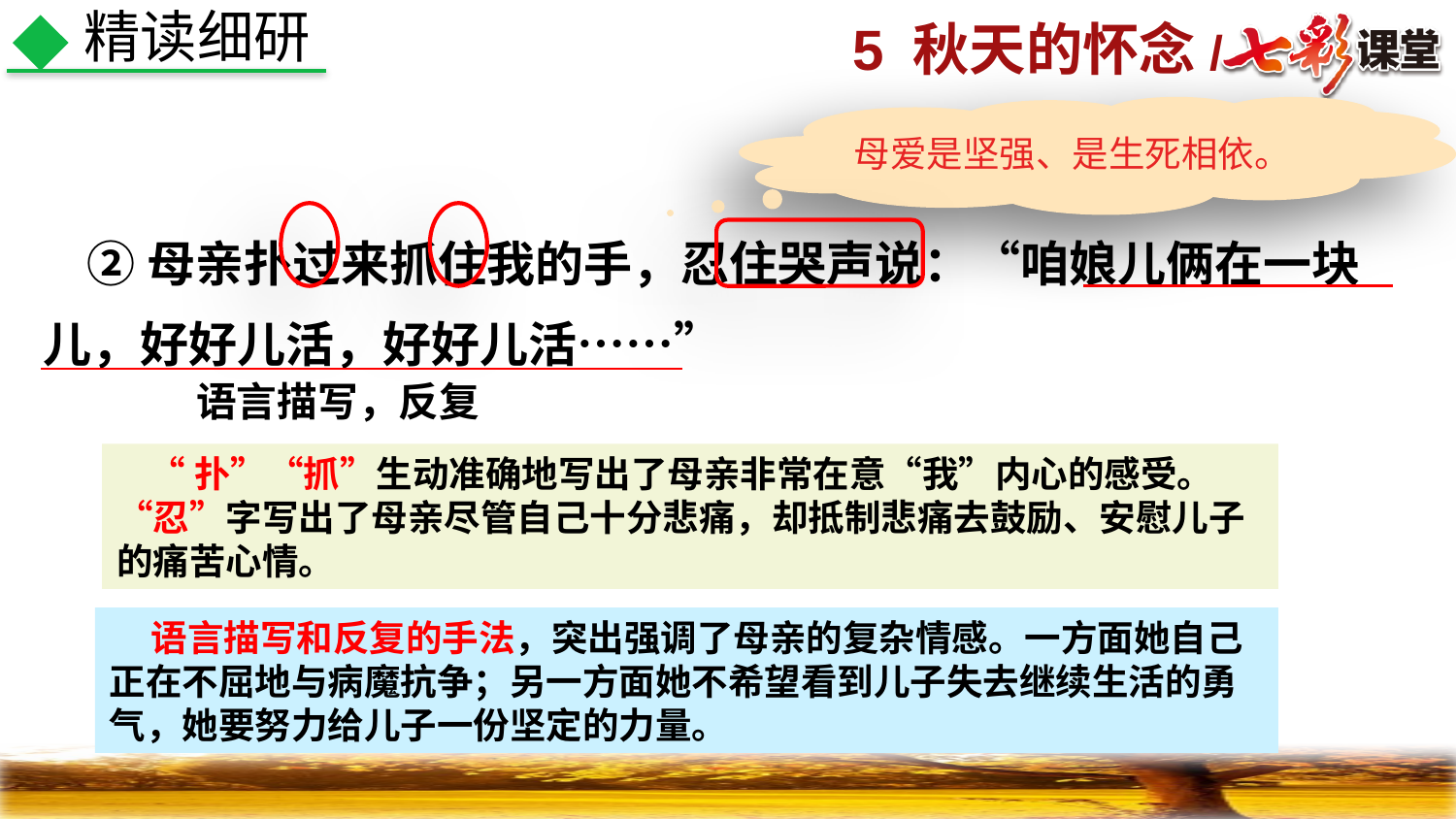

精读细研

母爱是坚强、是生死相依。
    ②母亲扑过来抓住我的手，忍住哭声说：“咱娘儿俩在一块儿，好好儿活，好好儿活……”

语言描写，反复
    “扑”“抓”生动准确地写出了母亲非常在意“我”内心的感受。“忍”字写出了母亲尽管自己十分悲痛，却抵制悲痛去鼓励、安慰儿子的痛苦心情。
    语言描写和反复的手法，突出强调了母亲的复杂情感。一方面她自己正在不屈地与病魔抗争；另一方面她不希望看到儿子失去继续生活的勇气，她要努力给儿子一份坚定的力量。